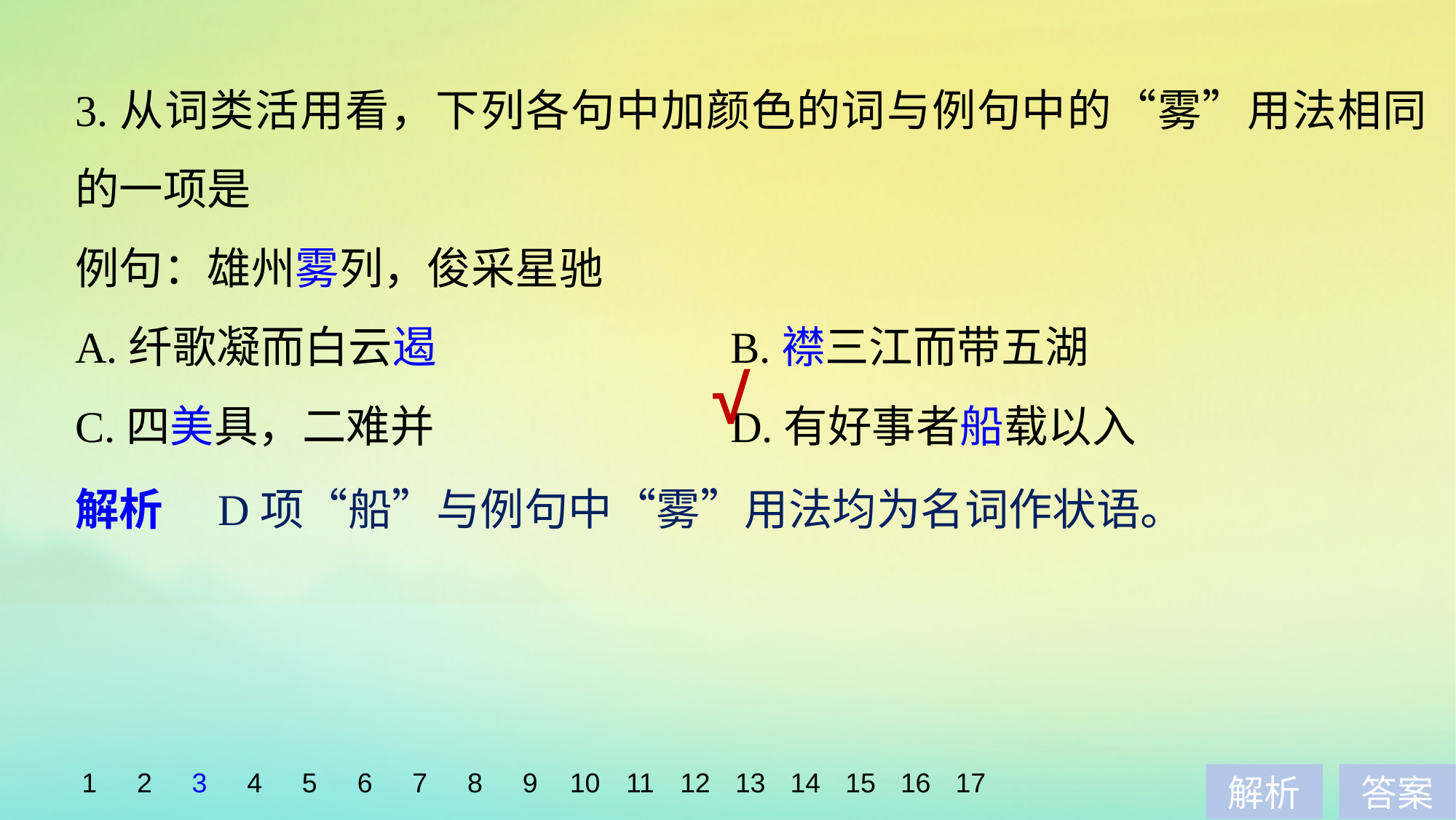

3.从词类活用看，下列各句中加颜色的词与例句中的“雾”用法相同的一项是
例句：雄州雾列，俊采星驰
A.纤歌凝而白云遏　　　		B.襟三江而带五湖
C.四美具，二难并  			D.有好事者船载以入
√
解析　D项“船”与例句中“雾”用法均为名词作状语。
1
2
3
4
5
6
7
8
9
10
11
12
13
14
15
16
17
解析
答案